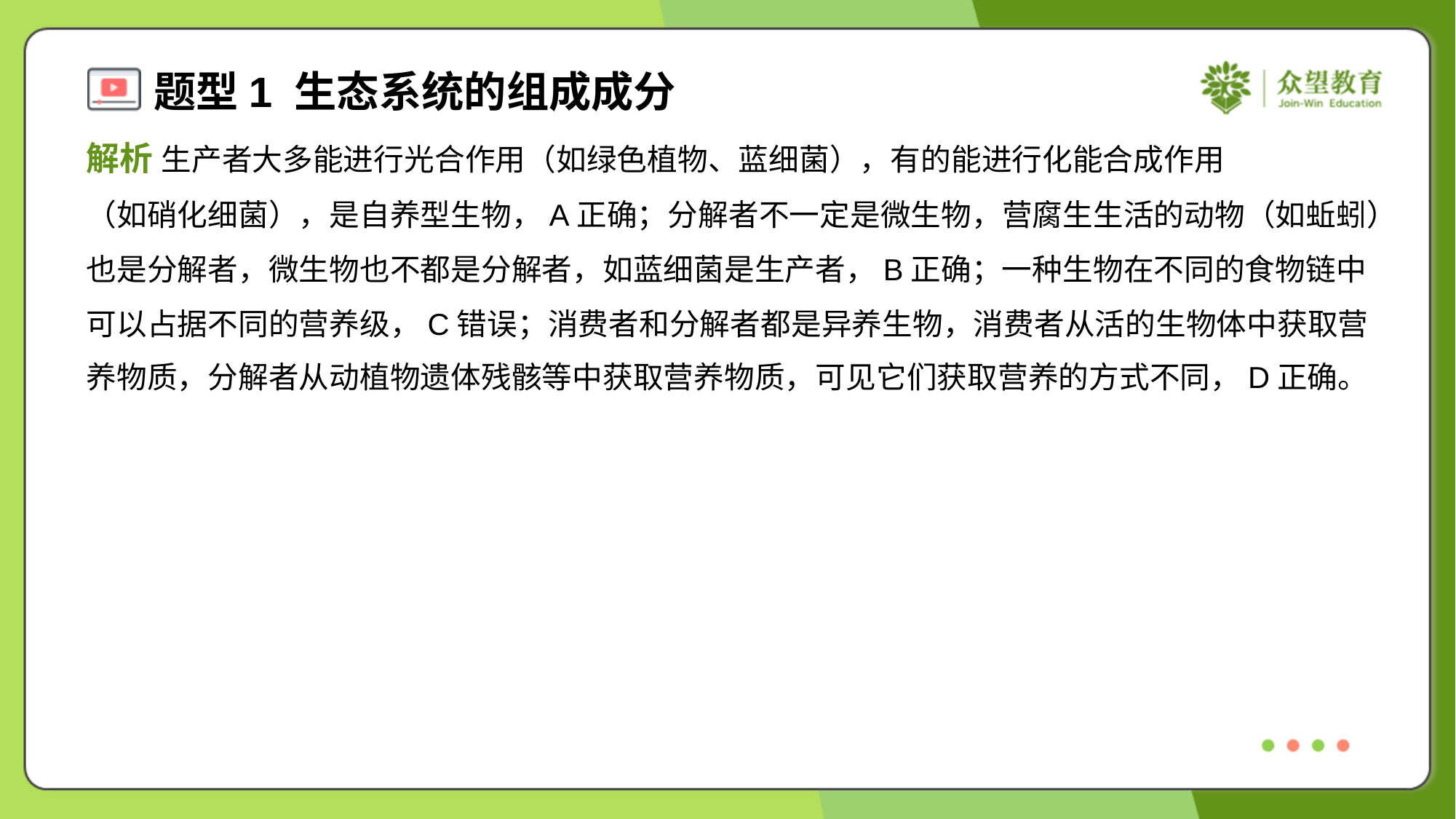

解析 生产者大多能进行光合作用（如绿色植物、蓝细菌），有的能进行化能合成作用
（如硝化细菌），是自养型生物，A正确；分解者不一定是微生物，营腐生生活的动物（如蚯蚓）
也是分解者，微生物也不都是分解者，如蓝细菌是生产者，B正确；一种生物在不同的食物链中
可以占据不同的营养级，C错误；消费者和分解者都是异养生物，消费者从活的生物体中获取营
养物质，分解者从动植物遗体残骸等中获取营养物质，可见它们获取营养的方式不同，D正确。